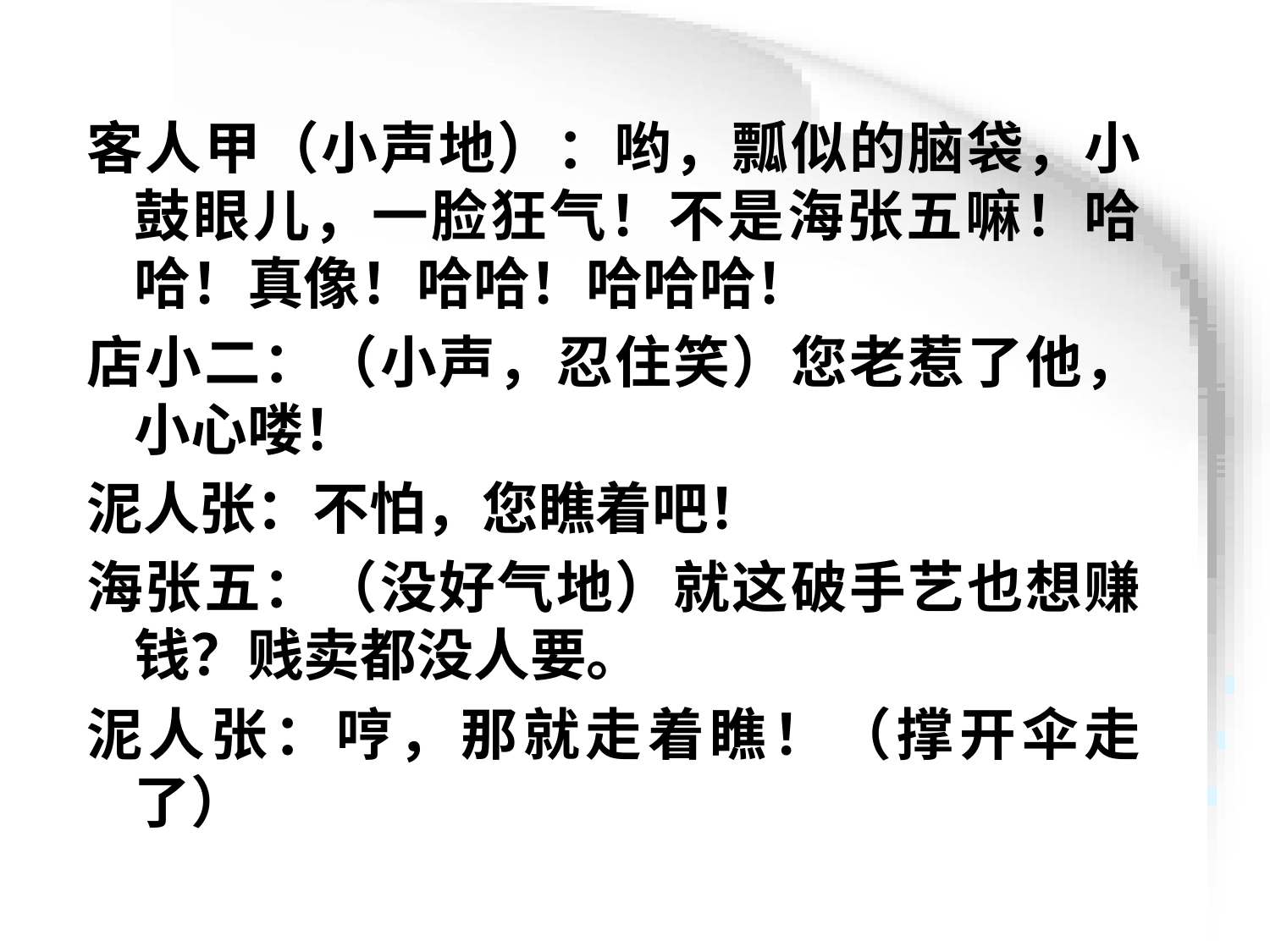

客人甲（小声地）：哟，瓢似的脑袋，小鼓眼儿，一脸狂气！不是海张五嘛！哈哈！真像！哈哈！哈哈哈！
店小二：（小声，忍住笑）您老惹了他，小心喽！
泥人张：不怕，您瞧着吧！
海张五：（没好气地）就这破手艺也想赚钱？贱卖都没人要。
泥人张：哼，那就走着瞧！（撑开伞走了）